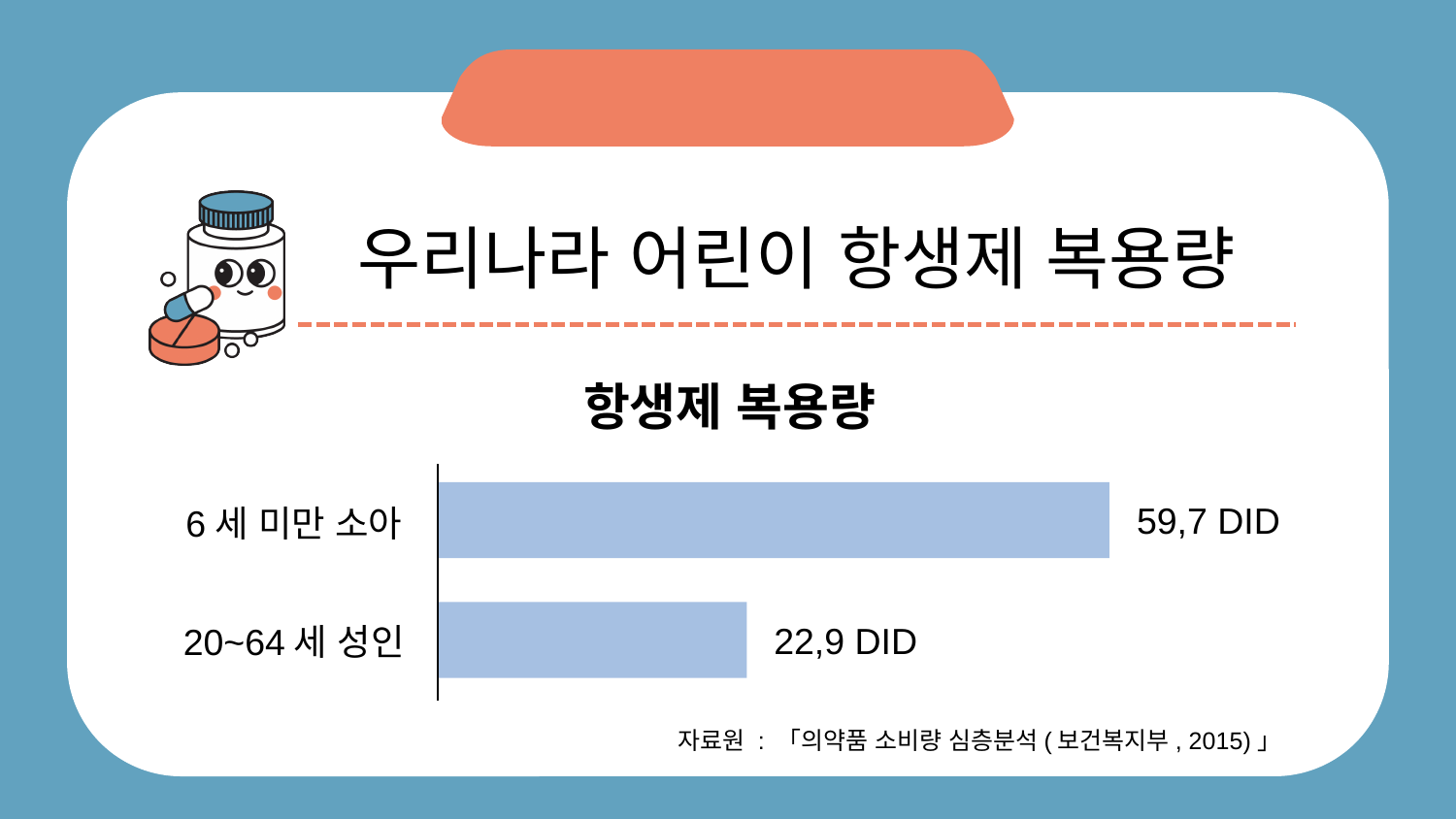

우리나라 어린이 항생제 복용량
항생제 복용량

59,7 DID
6세 미만 소아

22,9 DID
20~64세 성인
자료원 : 「의약품 소비량 심층분석(보건복지부, 2015)」